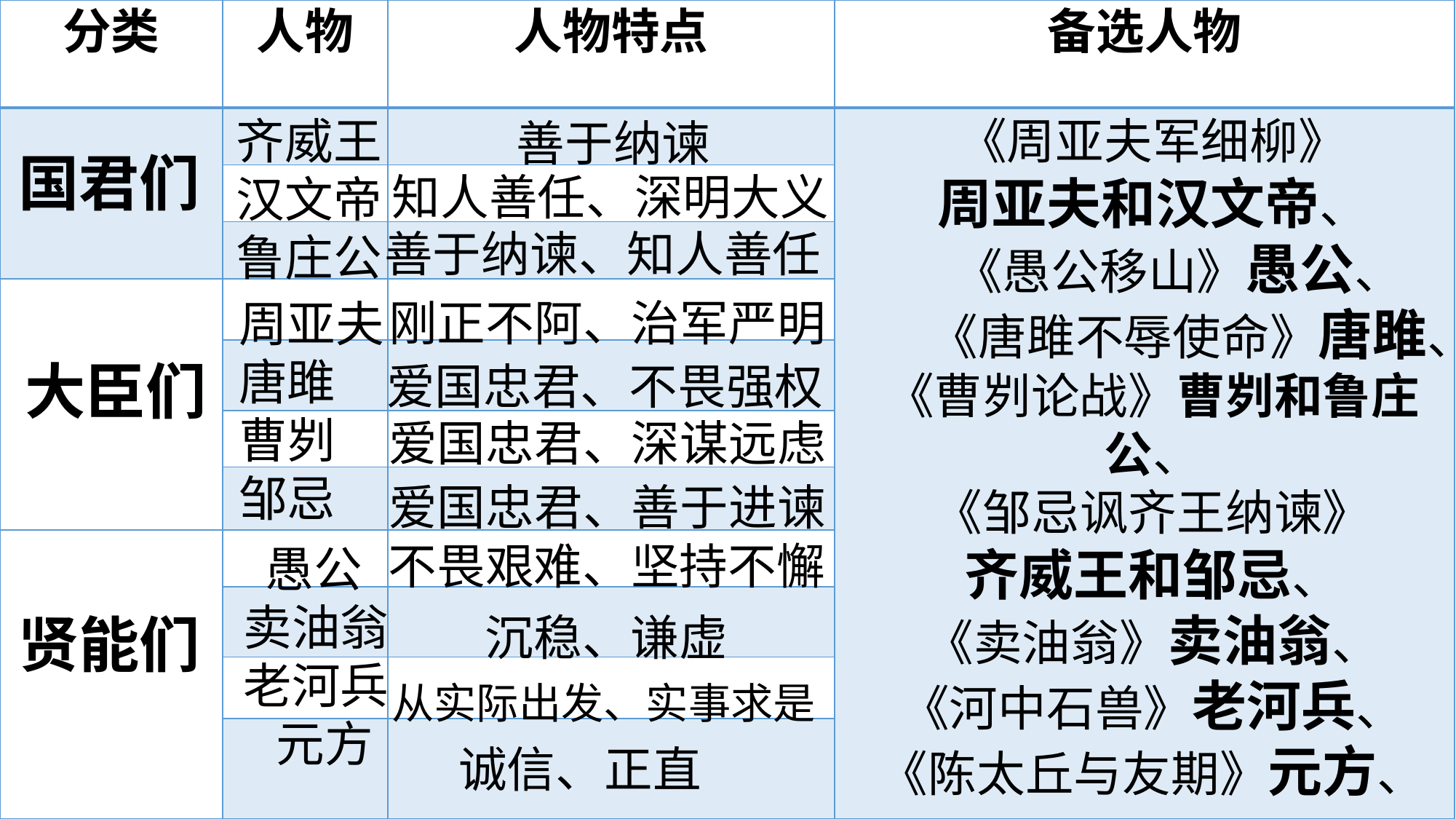

| 分类 | 人物 | 人物特点 | 备选人物 |
| --- | --- | --- | --- |
|  |  |  |  |
|  |  |  |  |
|  |  |  |  |
|  |  |  |  |
|  |  |  |  |
|  |  |  |  |
|  |  |  |  |
|  |  |  |  |
|  |  |  |  |
|  |  |  |  |
|  |  |  |  |
齐威王
汉文帝
鲁庄公
《周亚夫军细柳》
周亚夫和汉文帝、
   《愚公移山》愚公、
   《唐雎不辱使命》唐雎、《曹刿论战》曹刿和鲁庄公、
《邹忌讽齐王纳谏》
齐威王和邹忌、
《卖油翁》卖油翁、
《河中石兽》老河兵、
《陈太丘与友期》元方、

善于纳谏
国君们
知人善任、深明大义
善于纳谏、知人善任
刚正不阿、治军严明
周亚夫
唐雎
曹刿
邹忌
大臣们
爱国忠君、不畏强权
爱国忠君、深谋远虑
爱国忠君、善于进谏
不畏艰难、坚持不懈
   愚公
 卖油翁
 老河兵
    元方
贤能们
沉稳、谦虚
从实际出发、实事求是
诚信、正直